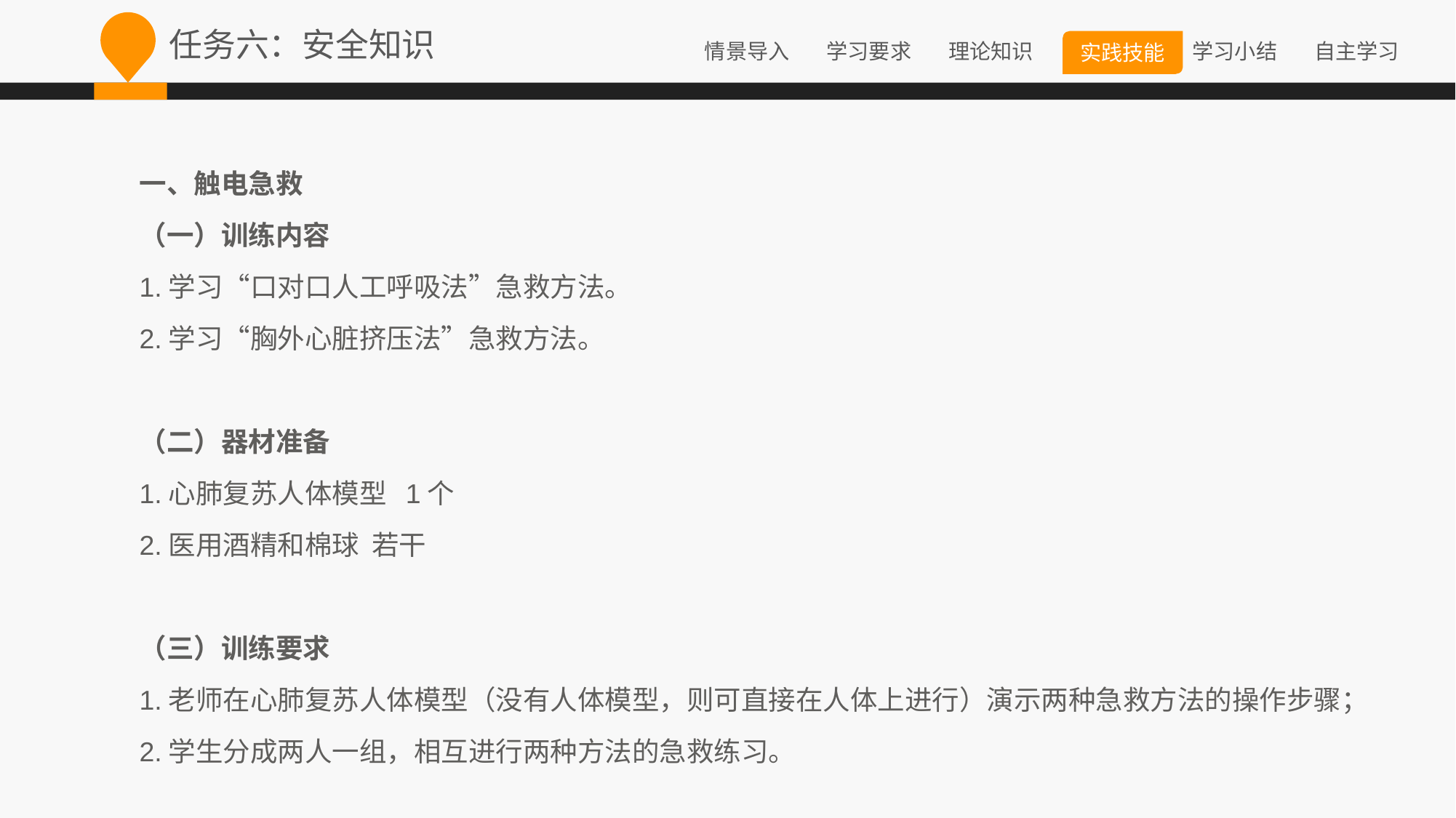

任务六：安全知识
一、触电急救
（一）训练内容
1.学习“口对口人工呼吸法”急救方法。
2.学习“胸外心脏挤压法”急救方法。

（二）器材准备
1.心肺复苏人体模型  1个
2.医用酒精和棉球  若干

（三）训练要求
1.老师在心肺复苏人体模型（没有人体模型，则可直接在人体上进行）演示两种急救方法的操作步骤；
2.学生分成两人一组，相互进行两种方法的急救练习。